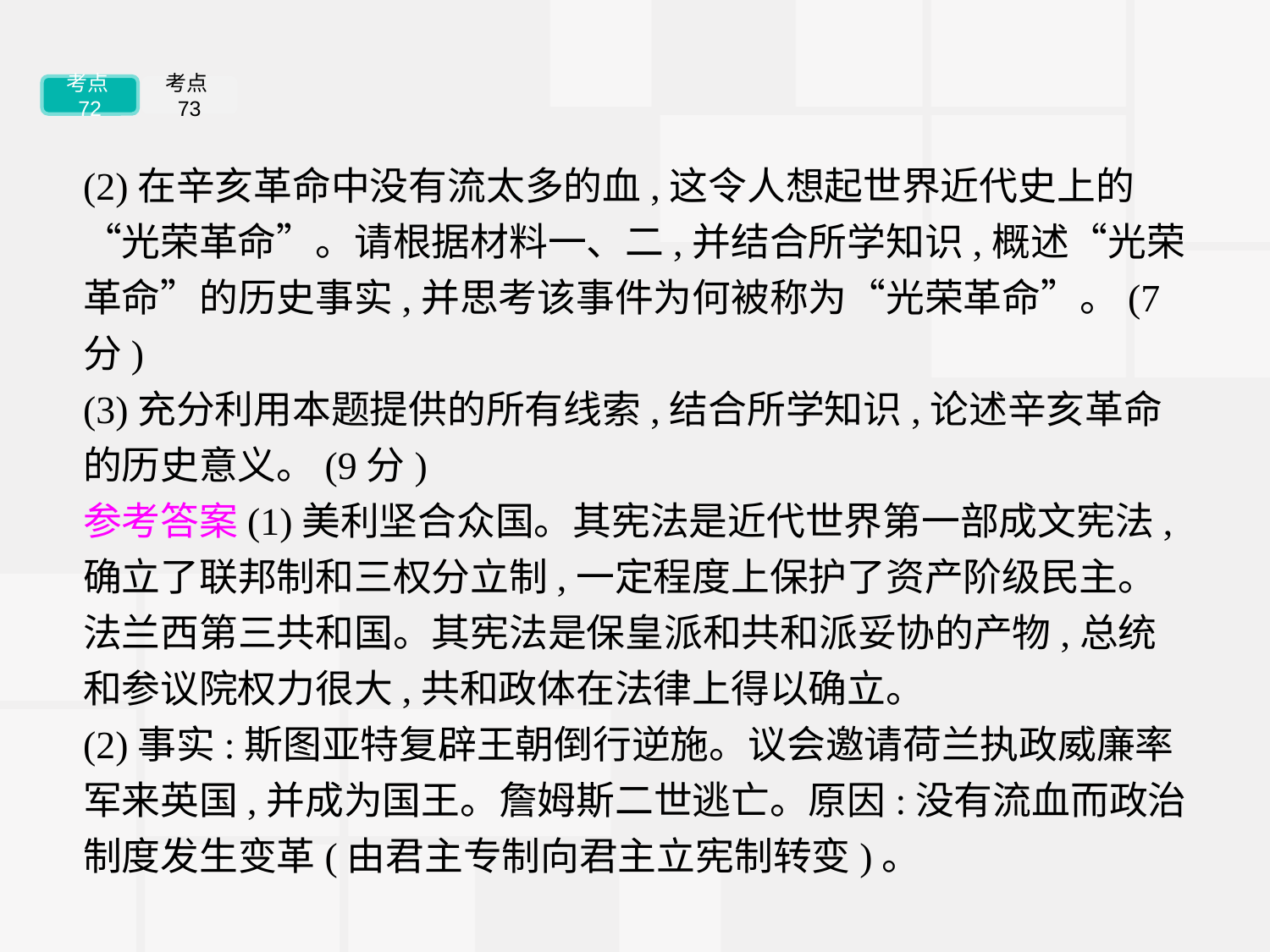

考点72
考点73
(2)在辛亥革命中没有流太多的血,这令人想起世界近代史上的“光荣革命”。请根据材料一、二,并结合所学知识,概述“光荣革命”的历史事实,并思考该事件为何被称为“光荣革命”。(7分)
(3)充分利用本题提供的所有线索,结合所学知识,论述辛亥革命的历史意义。(9分)
参考答案(1)美利坚合众国。其宪法是近代世界第一部成文宪法,确立了联邦制和三权分立制,一定程度上保护了资产阶级民主。法兰西第三共和国。其宪法是保皇派和共和派妥协的产物,总统和参议院权力很大,共和政体在法律上得以确立。
(2)事实:斯图亚特复辟王朝倒行逆施。议会邀请荷兰执政威廉率军来英国,并成为国王。詹姆斯二世逃亡。原因:没有流血而政治制度发生变革(由君主专制向君主立宪制转变)。